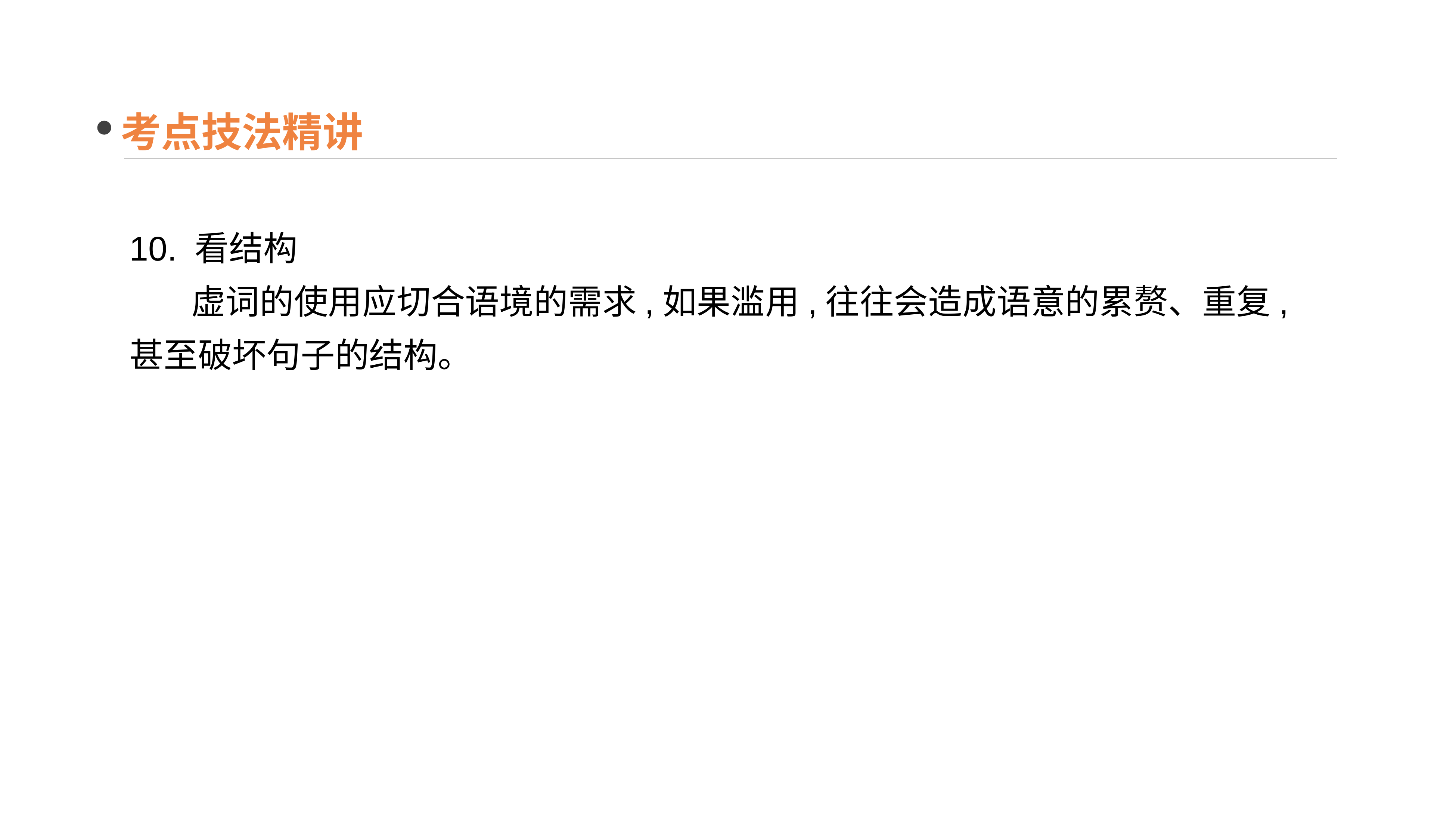

考点技法精讲

10. 看结构
       虚词的使用应切合语境的需求,如果滥用,往往会造成语意的累赘、重复,甚至破坏句子的结构。